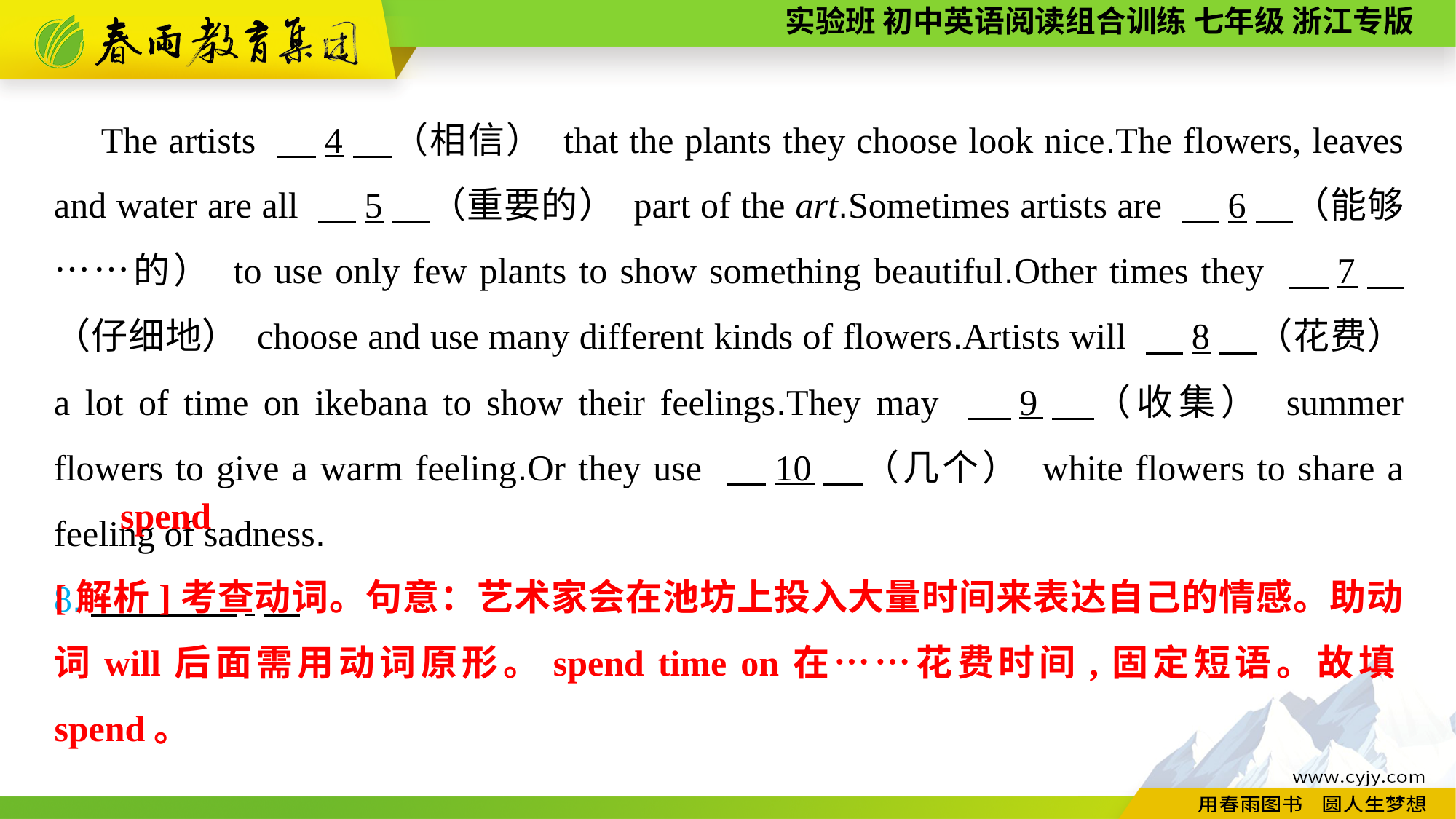

The artists 　4　（相信） that the plants they choose look nice.The flowers, leaves and water are all 　5　（重要的） part of the art.Sometimes artists are 　6　（能够……的） to use only few plants to show something beautiful.Other times they 　7　（仔细地） choose and use many different kinds of flowers.Artists will 　8　（花费） a lot of time on ikebana to show their feelings.They may 　9　（收集） summer flowers to give a warm feeling.Or they use 　10　（几个） white flowers to share a feeling of sadness.
8.　　　　.
spend
[解析]考查动词。句意：艺术家会在池坊上投入大量时间来表达自己的情感。助动词will后面需用动词原形。spend time on在……花费时间,固定短语。故填spend。